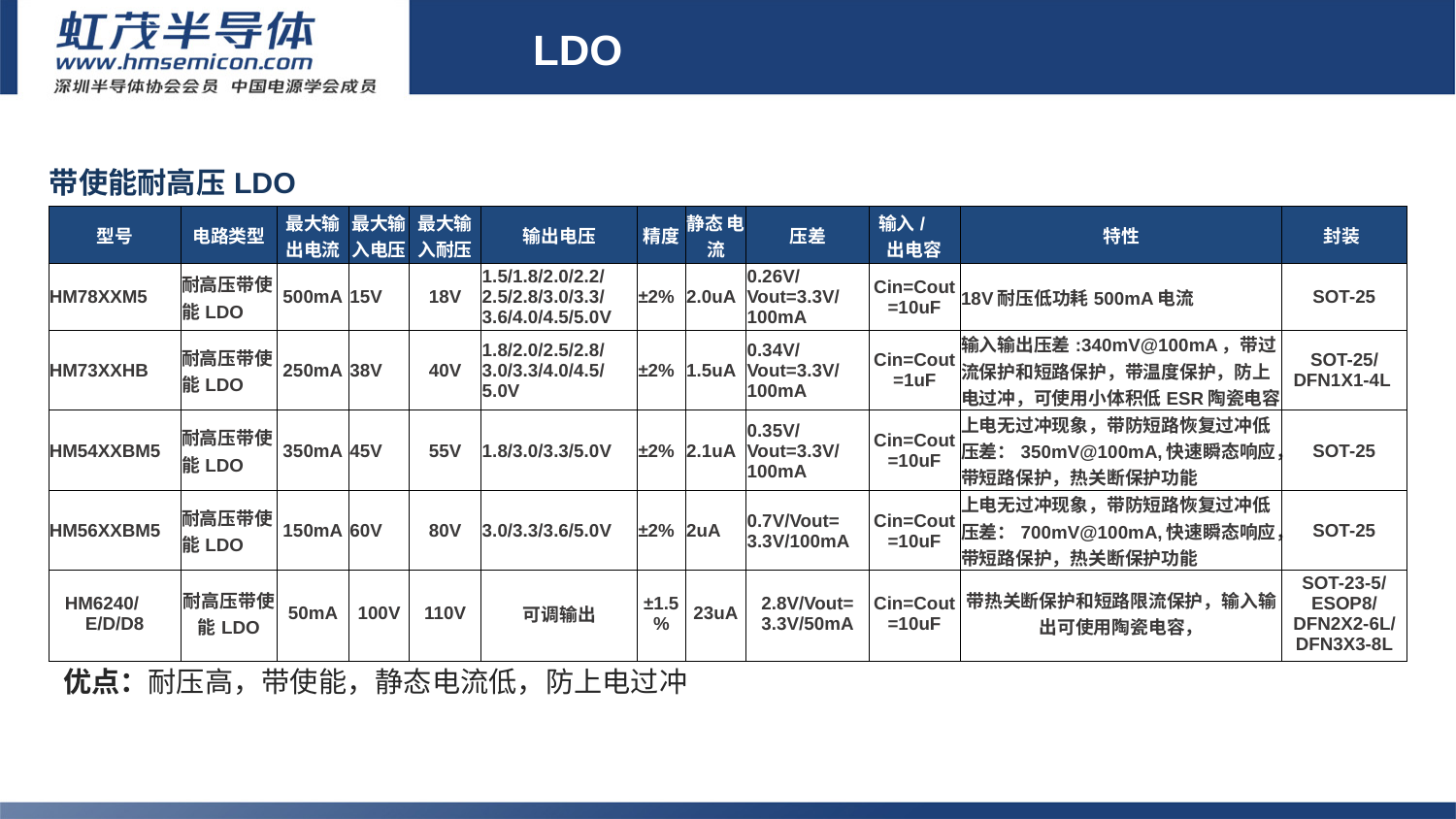

LDO
| 带使能耐高压LDO |  |  |  |  |  |  |  |  |  |  |  |
| --- | --- | --- | --- | --- | --- | --- | --- | --- | --- | --- | --- |
| 型号 | 电路类型 | 最大输出电流 | 最大输入电压 | 最大输入耐压 | 输出电压 | 精度 | 静态 电流 | 压差 | 输入/ 出电容 | 特性 | 封装 |
| HM78XXM5 | 耐高压带使能LDO | 500mA | 15V | 18V | 1.5/1.8/2.0/2.2/ 2.5/2.8/3.0/3.3/ 3.6/4.0/4.5/5.0V | ±2% | 2.0uA | 0.26V/Vout=3.3V/100mA | Cin=Cout=10uF | 18V耐压低功耗500mA电流 | SOT-25 |
| HM73XXHB | 耐高压带使能LDO | 250mA | 38V | 40V | 1.8/2.0/2.5/2.8/ 3.0/3.3/4.0/4.5/ 5.0V | ±2% | 1.5uA | 0.34V/Vout=3.3V/100mA | Cin=Cout=1uF | 输入输出压差:340mV@100mA，带过流保护和短路保护，带温度保护，防上电过冲，可使用小体积低ESR陶瓷电容 | SOT-25/ DFN1X1-4L |
| HM54XXBM5 | 耐高压带使能LDO | 350mA | 45V | 55V | 1.8/3.0/3.3/5.0V | ±2% | 2.1uA | 0.35V/Vout=3.3V/100mA | Cin=Cout=10uF | 上电无过冲现象，带防短路恢复过冲低压差：350mV@100mA,快速瞬态响应，带短路保护，热关断保护功能 | SOT-25 |
| HM56XXBM5 | 耐高压带使能LDO | 150mA | 60V | 80V | 3.0/3.3/3.6/5.0V | ±2% | 2uA | 0.7V/Vout= 3.3V/100mA | Cin=Cout=10uF | 上电无过冲现象，带防短路恢复过冲低压差：700mV@100mA,快速瞬态响应，带短路保护，热关断保护功能 | SOT-25 |
| HM6240/ E/D/D8 | 耐高压带使能LDO | 50mA | 100V | 110V | 可调输出 | ±1.5% | 23uA | 2.8V/Vout= 3.3V/50mA | Cin=Cout=10uF | 带热关断保护和短路限流保护，输入输出可使用陶瓷电容， | SOT-23-5/ ESOP8/ DFN2X2-6L/ DFN3X3-8L |
# LDO

优点：耐压高，带使能，静态电流低，防上电过冲